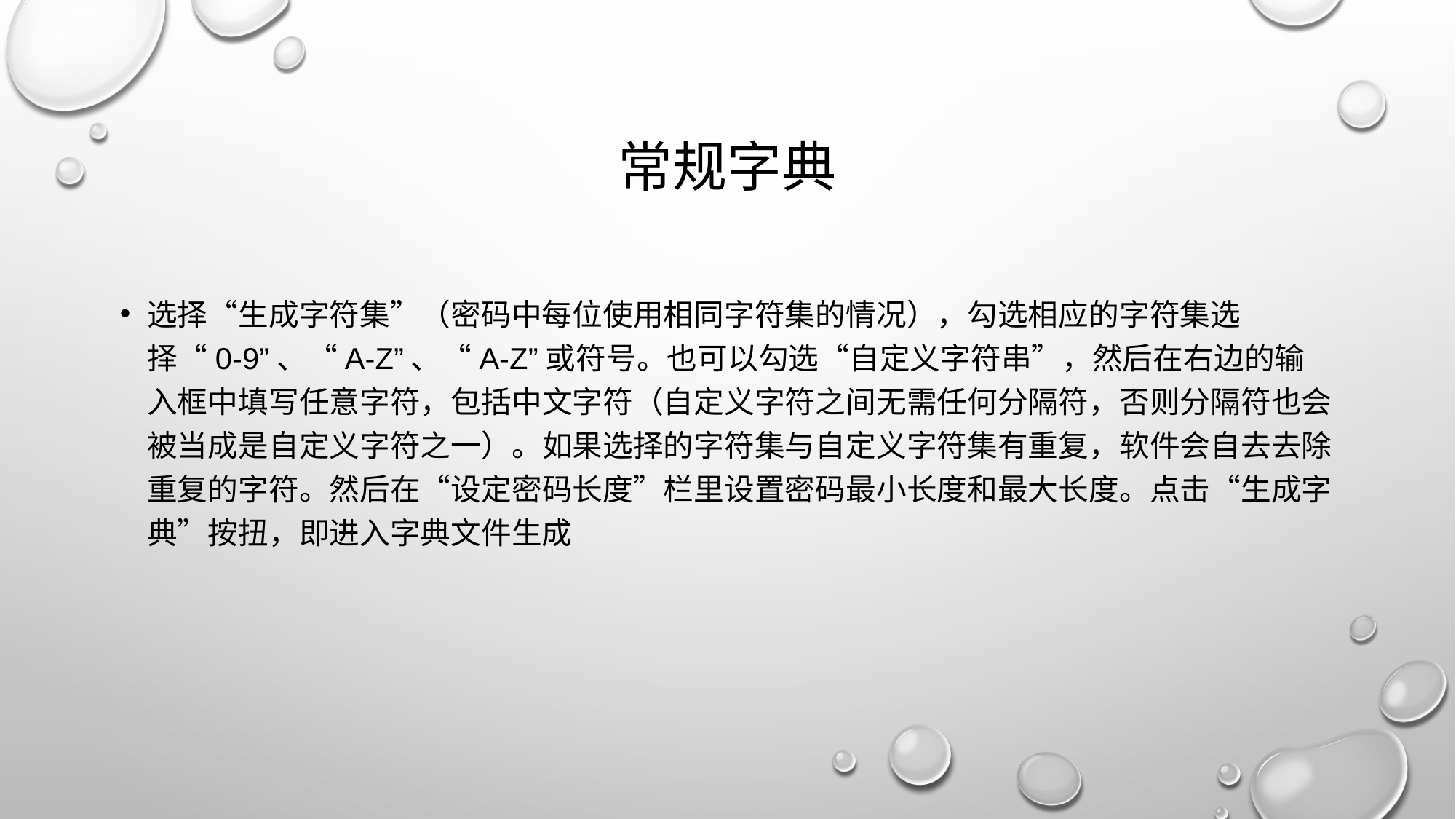

# 常规字典
选择“生成字符集”（密码中每位使用相同字符集的情况），勾选相应的字符集选择“0-9”、“a-z”、“A-Z”或符号。也可以勾选“自定义字符串”，然后在右边的输入框中填写任意字符，包括中文字符（自定义字符之间无需任何分隔符，否则分隔符也会被当成是自定义字符之一）。如果选择的字符集与自定义字符集有重复，软件会自去去除重复的字符。然后在“设定密码长度”栏里设置密码最小长度和最大长度。点击“生成字典”按扭，即进入字典文件生成